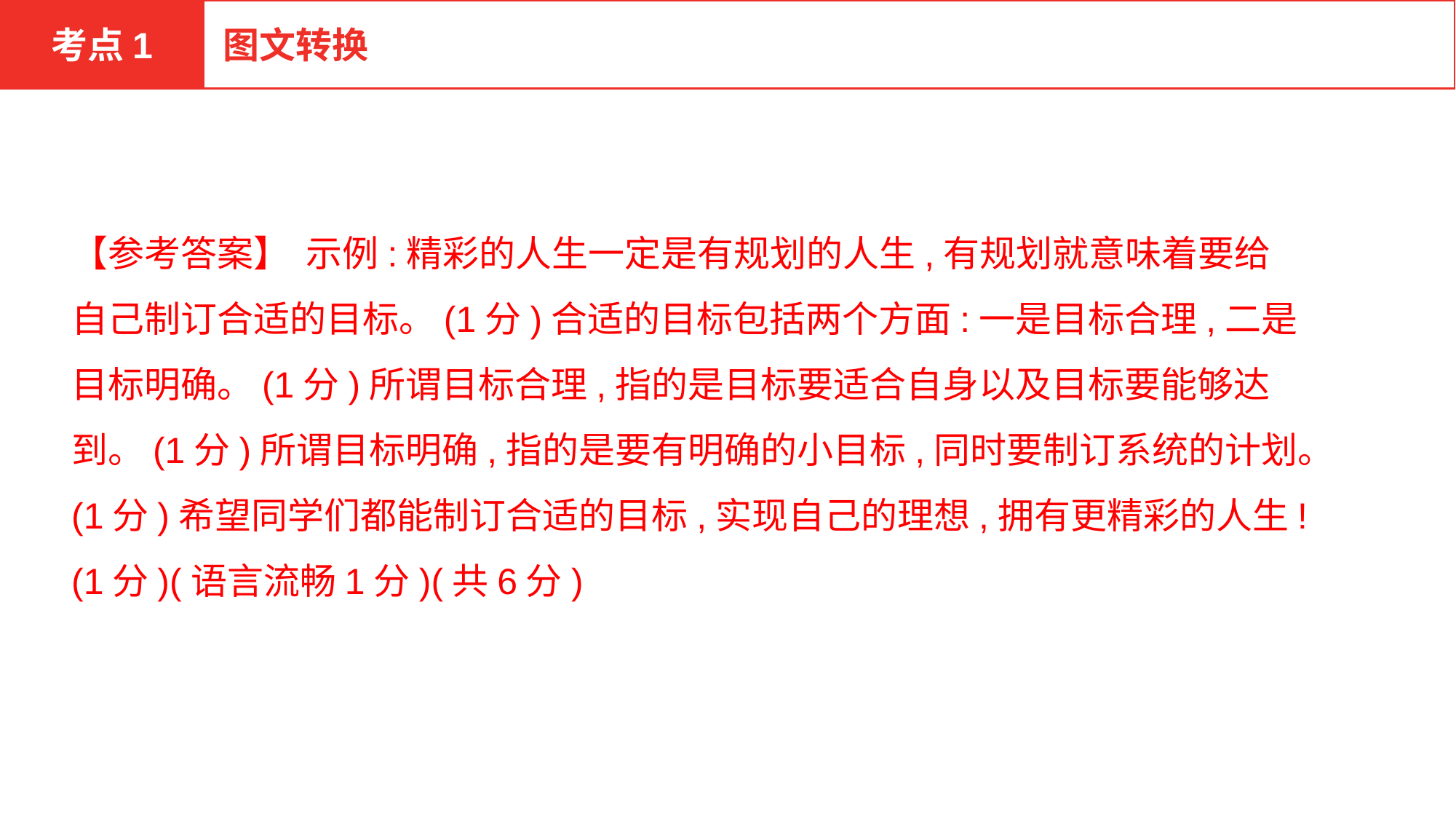

考点1
图文转换
【参考答案】  示例:精彩的人生一定是有规划的人生,有规划就意味着要给自己制订合适的目标。(1分)合适的目标包括两个方面:一是目标合理,二是目标明确。(1分)所谓目标合理,指的是目标要适合自身以及目标要能够达到。(1分)所谓目标明确,指的是要有明确的小目标,同时要制订系统的计划。(1分)希望同学们都能制订合适的目标,实现自己的理想,拥有更精彩的人生!(1分)(语言流畅1分)(共6分)